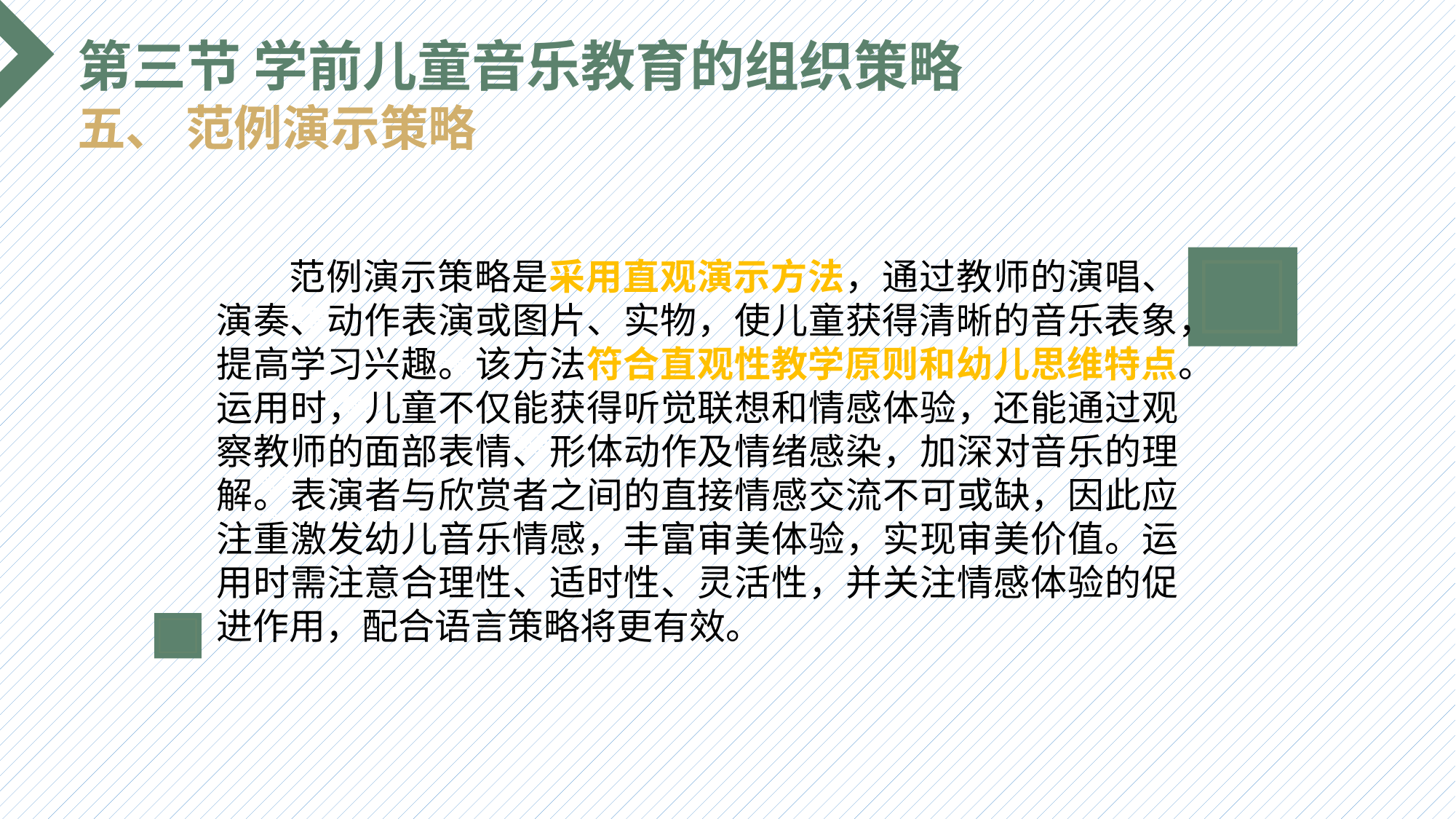

第三节 学前儿童音乐教育的组织策略
五、 范例演示策略

 范例演示策略是采用直观演示方法，通过教师的演唱、演奏、动作表演或图片、实物，使儿童获得清晰的音乐表象，提高学习兴趣。该方法符合直观性教学原则和幼儿思维特点。运用时，儿童不仅能获得听觉联想和情感体验，还能通过观察教师的面部表情、形体动作及情绪感染，加深对音乐的理解。表演者与欣赏者之间的直接情感交流不可或缺，因此应注重激发幼儿音乐情感，丰富审美体验，实现审美价值。运用时需注意合理性、适时性、灵活性，并关注情感体验的促进作用，配合语言策略将更有效。

选题背景
输入您的内容，请简要说明，言简意赅即可输入您的内容，请简要说明，言简意赅即可输入您的内容，请简要说明，言简意赅即可输入您的内容，请简要说明，言简意赅即可